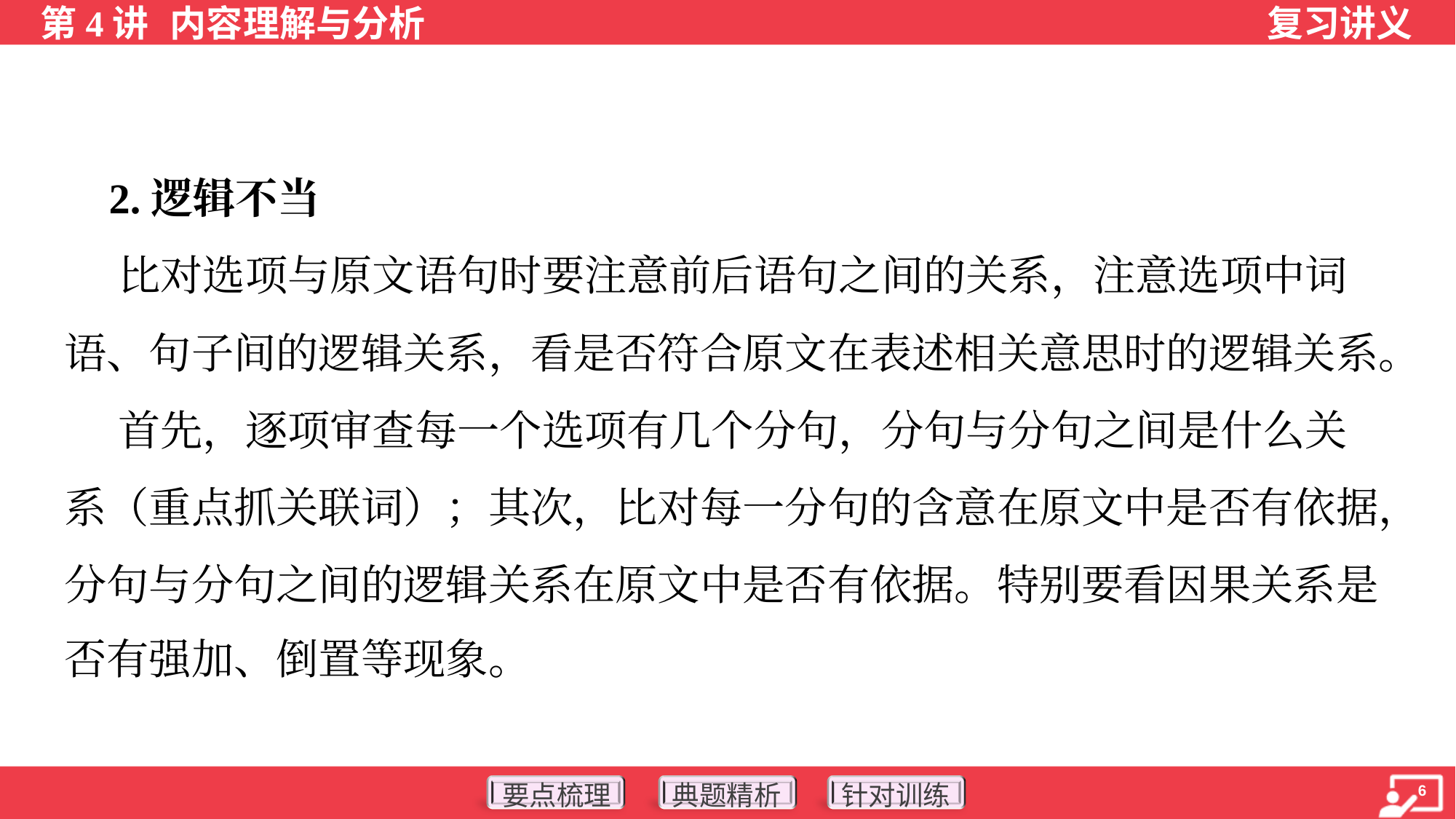

2.逻辑不当
    比对选项与原文语句时要注意前后语句之间的关系，注意选项中词
语、句子间的逻辑关系，看是否符合原文在表述相关意思时的逻辑关系。
    首先，逐项审查每一个选项有几个分句，分句与分句之间是什么关
系（重点抓关联词）；其次，比对每一分句的含意在原文中是否有依据，
分句与分句之间的逻辑关系在原文中是否有依据。特别要看因果关系是
否有强加、倒置等现象。